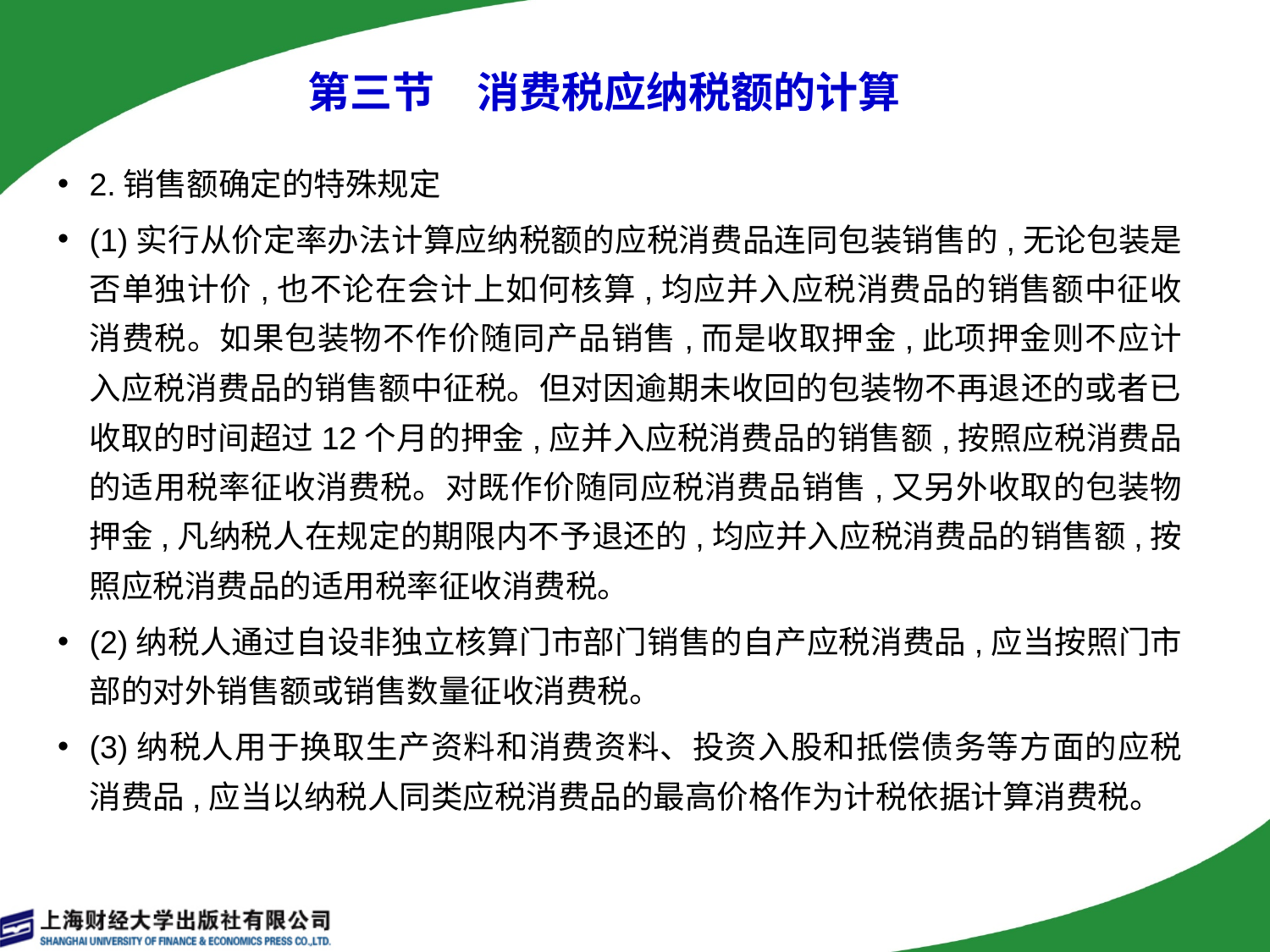

第三节　消费税应纳税额的计算
2.销售额确定的特殊规定
(1)实行从价定率办法计算应纳税额的应税消费品连同包装销售的,无论包装是否单独计价,也不论在会计上如何核算,均应并入应税消费品的销售额中征收消费税。如果包装物不作价随同产品销售,而是收取押金,此项押金则不应计入应税消费品的销售额中征税。但对因逾期未收回的包装物不再退还的或者已收取的时间超过12个月的押金,应并入应税消费品的销售额,按照应税消费品的适用税率征收消费税。对既作价随同应税消费品销售,又另外收取的包装物押金,凡纳税人在规定的期限内不予退还的,均应并入应税消费品的销售额,按照应税消费品的适用税率征收消费税。
(2)纳税人通过自设非独立核算门市部门销售的自产应税消费品,应当按照门市部的对外销售额或销售数量征收消费税。
(3)纳税人用于换取生产资料和消费资料、投资入股和抵偿债务等方面的应税消费品,应当以纳税人同类应税消费品的最高价格作为计税依据计算消费税。